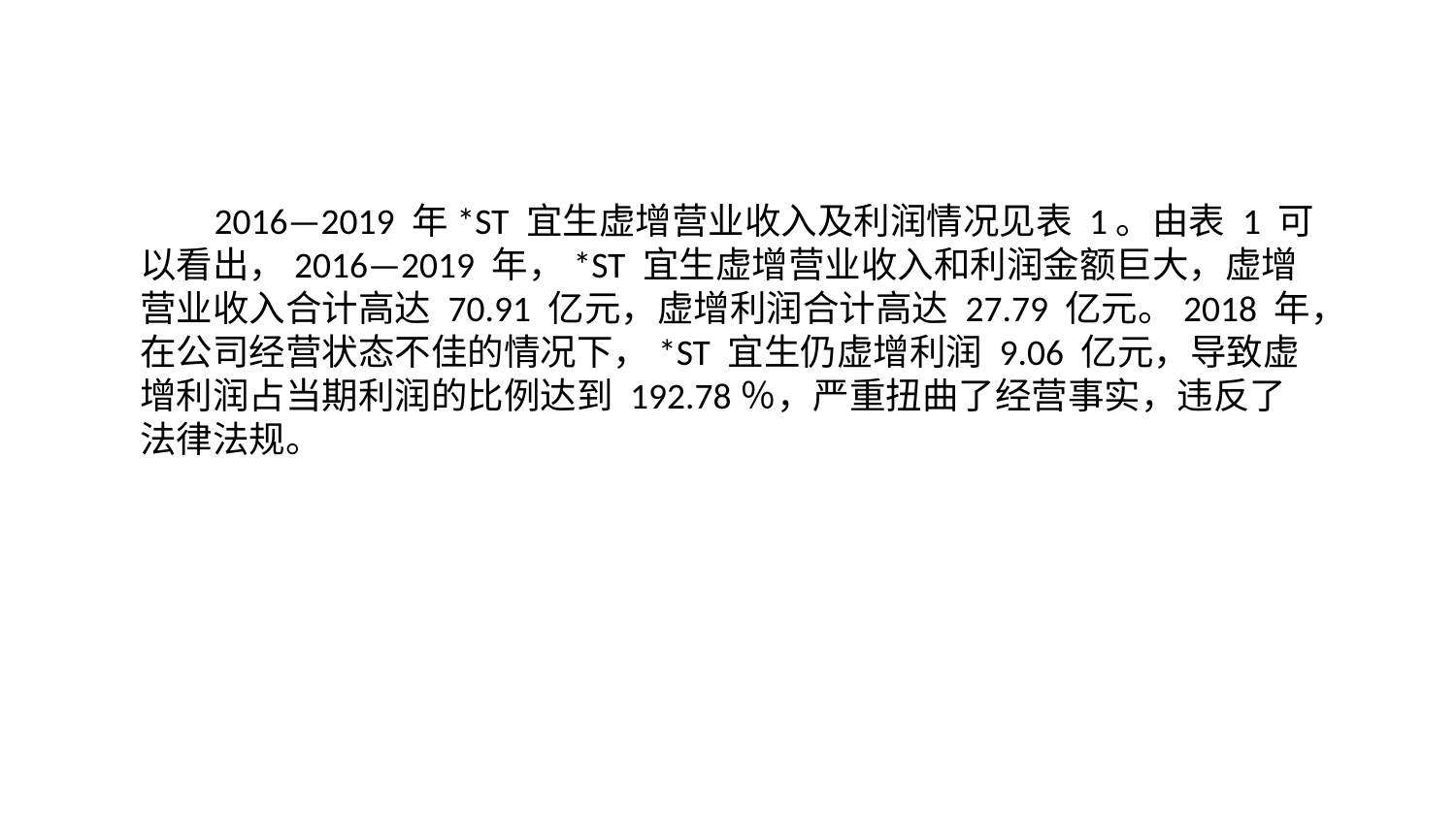

2016—2019 年*ST 宜生虚增营业收入及利润情况见表 1。由表 1 可以看出，2016—2019 年，*ST 宜生虚增营业收入和利润金额巨大，虚增营业收入合计高达 70.91 亿元，虚增利润合计高达 27.79 亿元。2018 年，在公司经营状态不佳的情况下，*ST 宜生仍虚增利润 9.06 亿元，导致虚增利润占当期利润的比例达到 192.78％，严重扭曲了经营事实，违反了法律法规。